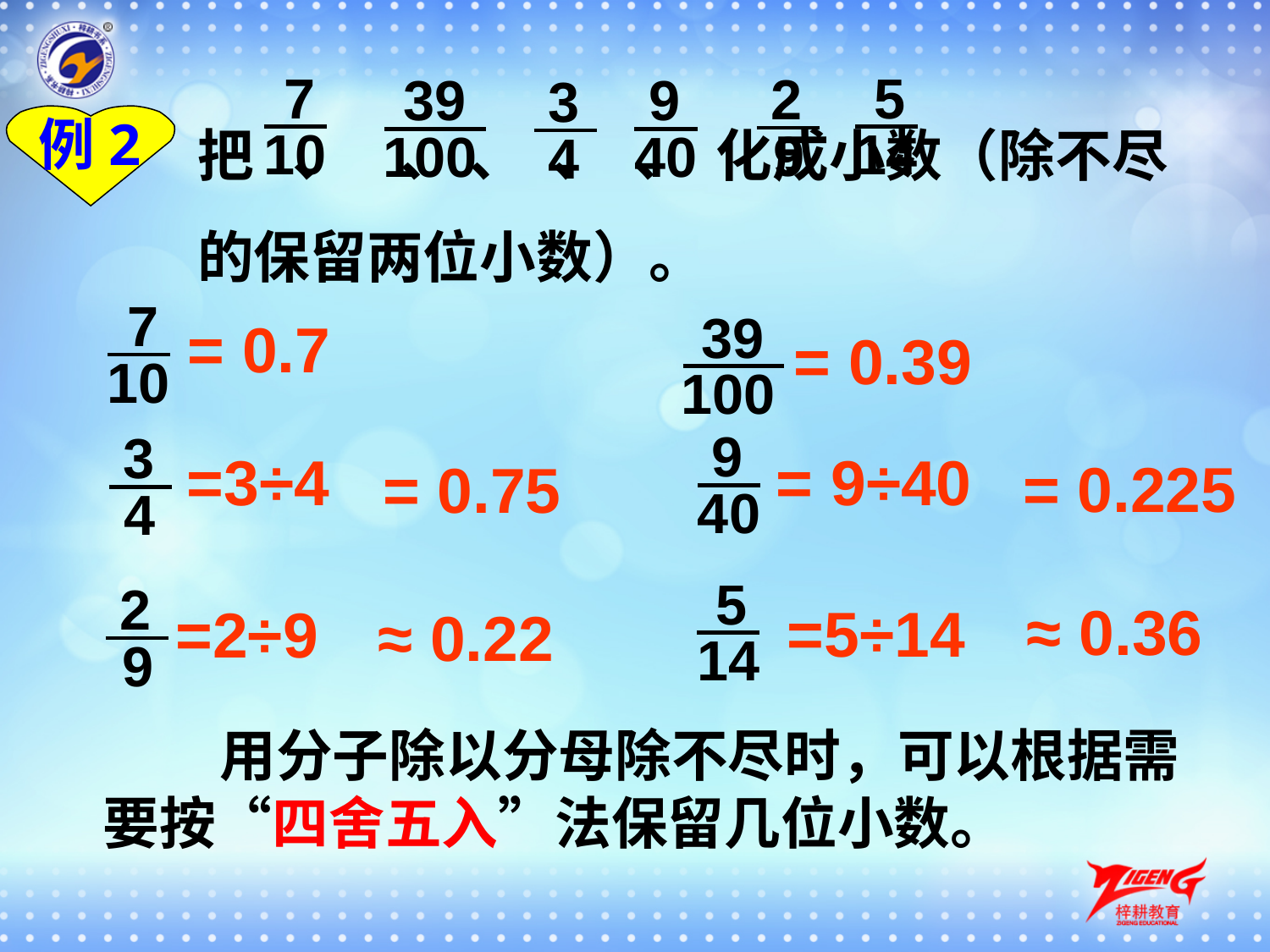

7
5
2
39
9
3
把   、    、 、  、  、  化成小数（除不尽的保留两位小数）。
例2
10
14
9
100
40
4
7
39
= 0.7
= 0.39
10
100
9
3
=3÷4
= 9÷40
= 0.225
= 0.75
40
4
5
2
≈ 0.36
=5÷14
=2÷9
≈ 0.22
14
9
        用分子除以分母除不尽时，可以根据需要按“四舍五入”法保留几位小数。